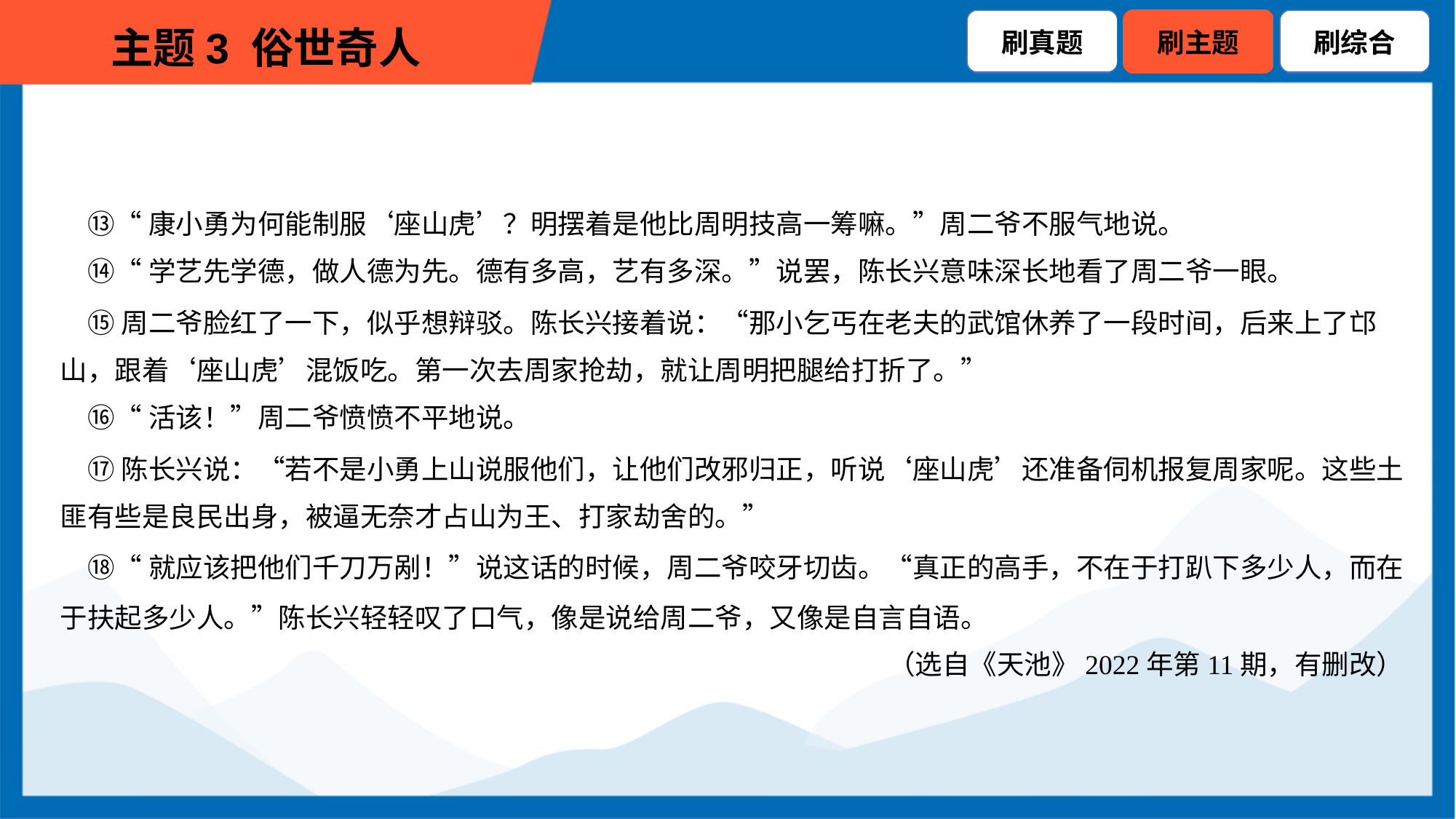

⑬“康小勇为何能制服‘座山虎’？明摆着是他比周明技高一筹嘛。”周二爷不服气地说。
    ⑭“学艺先学德，做人德为先。德有多高，艺有多深。”说罢，陈长兴意味深长地看了周二爷一眼。
    ⑮周二爷脸红了一下，似乎想辩驳。陈长兴接着说：“那小乞丐在老夫的武馆休养了一段时间，后来上了邙
山，跟着‘座山虎’混饭吃。第一次去周家抢劫，就让周明把腿给打折了。”
    ⑯“活该！”周二爷愤愤不平地说。
    ⑰陈长兴说：“若不是小勇上山说服他们，让他们改邪归正，听说‘座山虎’还准备伺机报复周家呢。这些土
匪有些是良民出身，被逼无奈才占山为王、打家劫舍的。”
    ⑱“就应该把他们千刀万剐！”说这话的时候，周二爷咬牙切齿。“真正的高手，不在于打趴下多少人，而在
于扶起多少人。”陈长兴轻轻叹了口气，像是说给周二爷，又像是自言自语。
（选自《天池》2022年第11期，有删改）